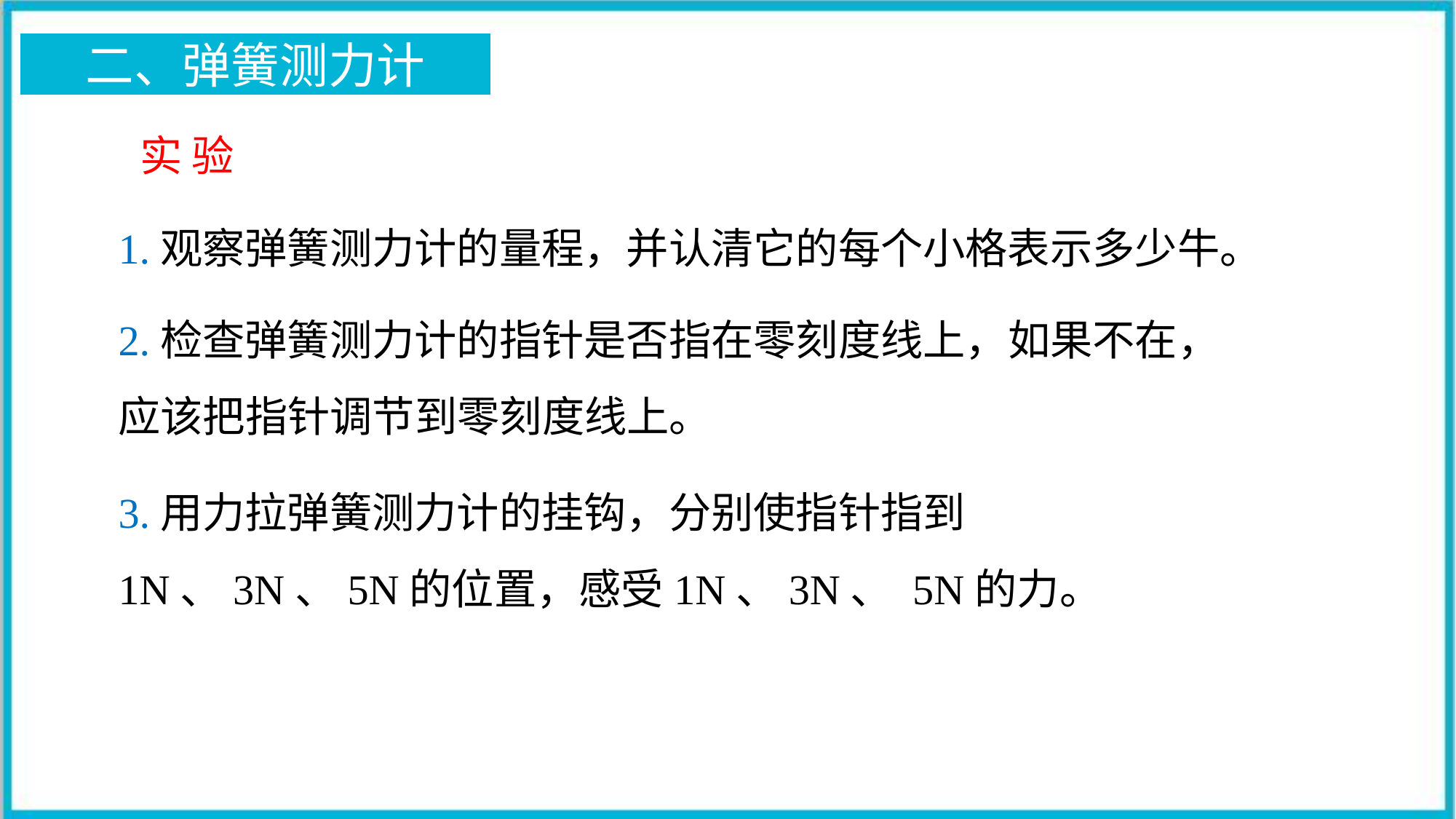

二、弹簧测力计
实 验
1.观察弹簧测力计的量程，并认清它的每个小格表示多少牛。
2.检查弹簧测力计的指针是否指在零刻度线上，如果不在，应该把指针调节到零刻度线上。
3.用力拉弹簧测力计的挂钩，分别使指针指到1N、3N、5N的位置，感受1N、3N、 5N的力。